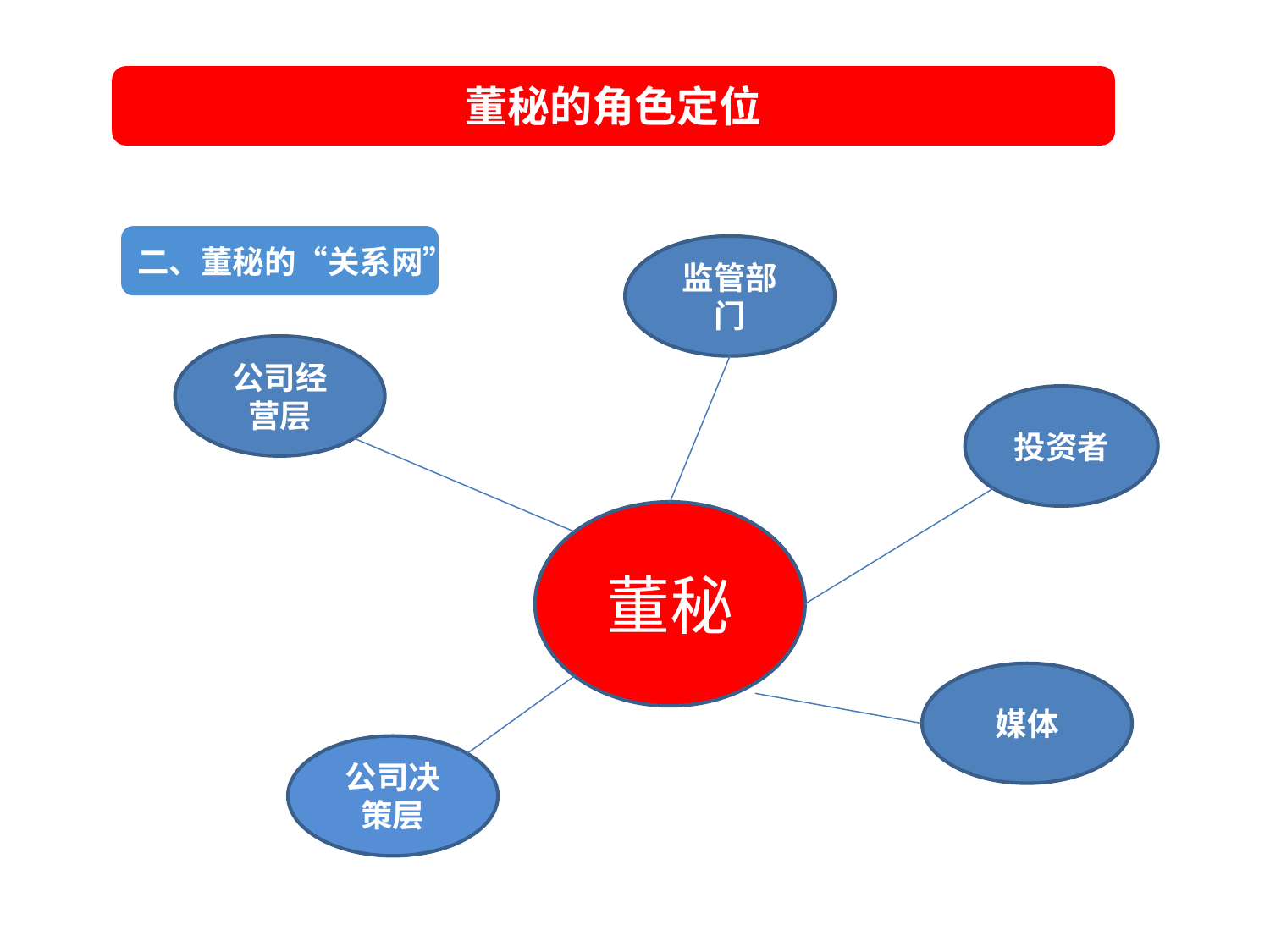

董秘的角色定位

二、董秘的“关系网”
监管部门
公司经营层
投资者
董秘
媒体
公司决策层